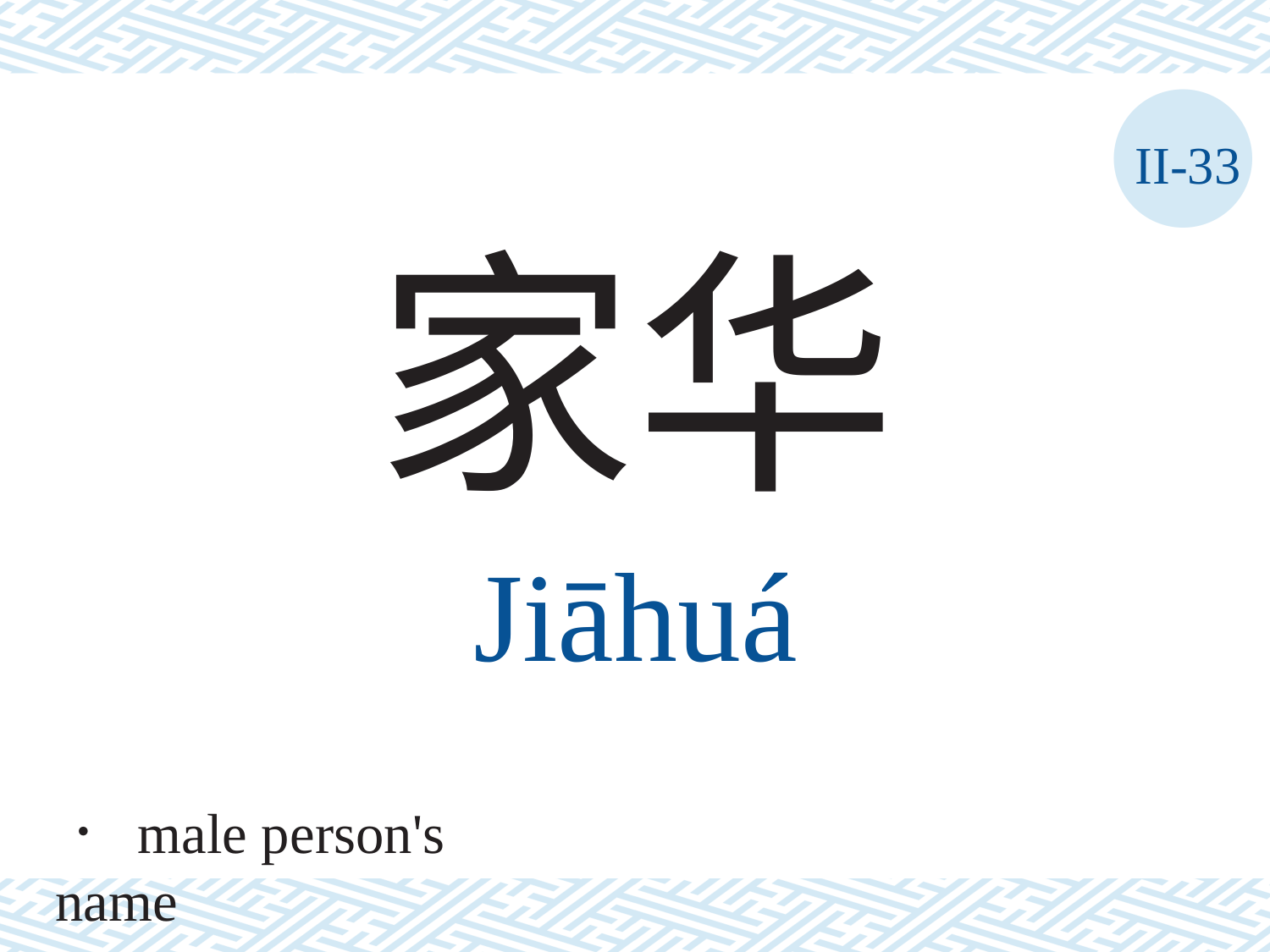

II-33
家华
Jiāhuá
． male person's name